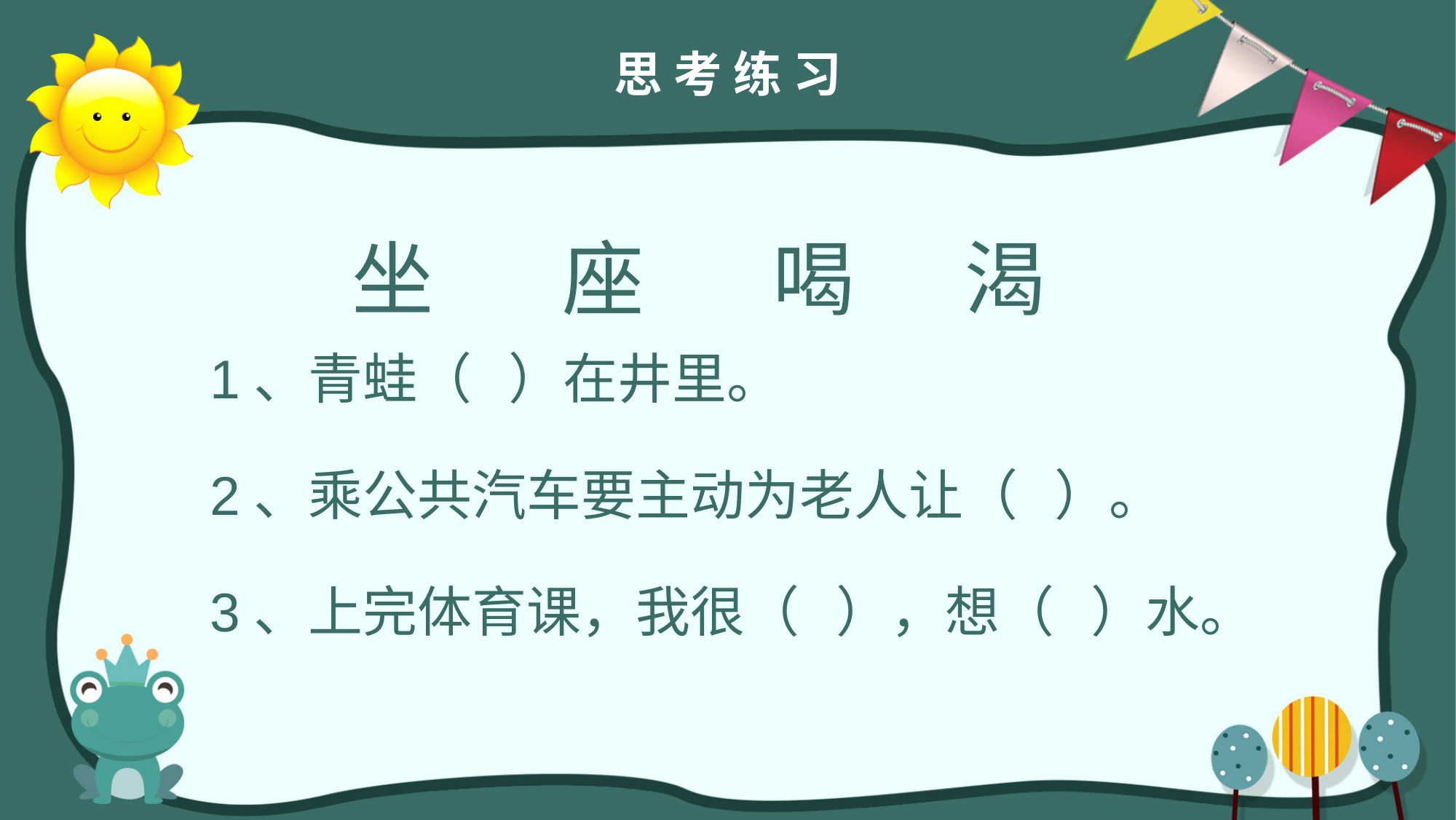

思 考 练 习
坐       座       喝      渴
1、青蛙（   ）在井里。
2、乘公共汽车要主动为老人让（   ）。
3、上完体育课，我很（   ），想（   ）水。